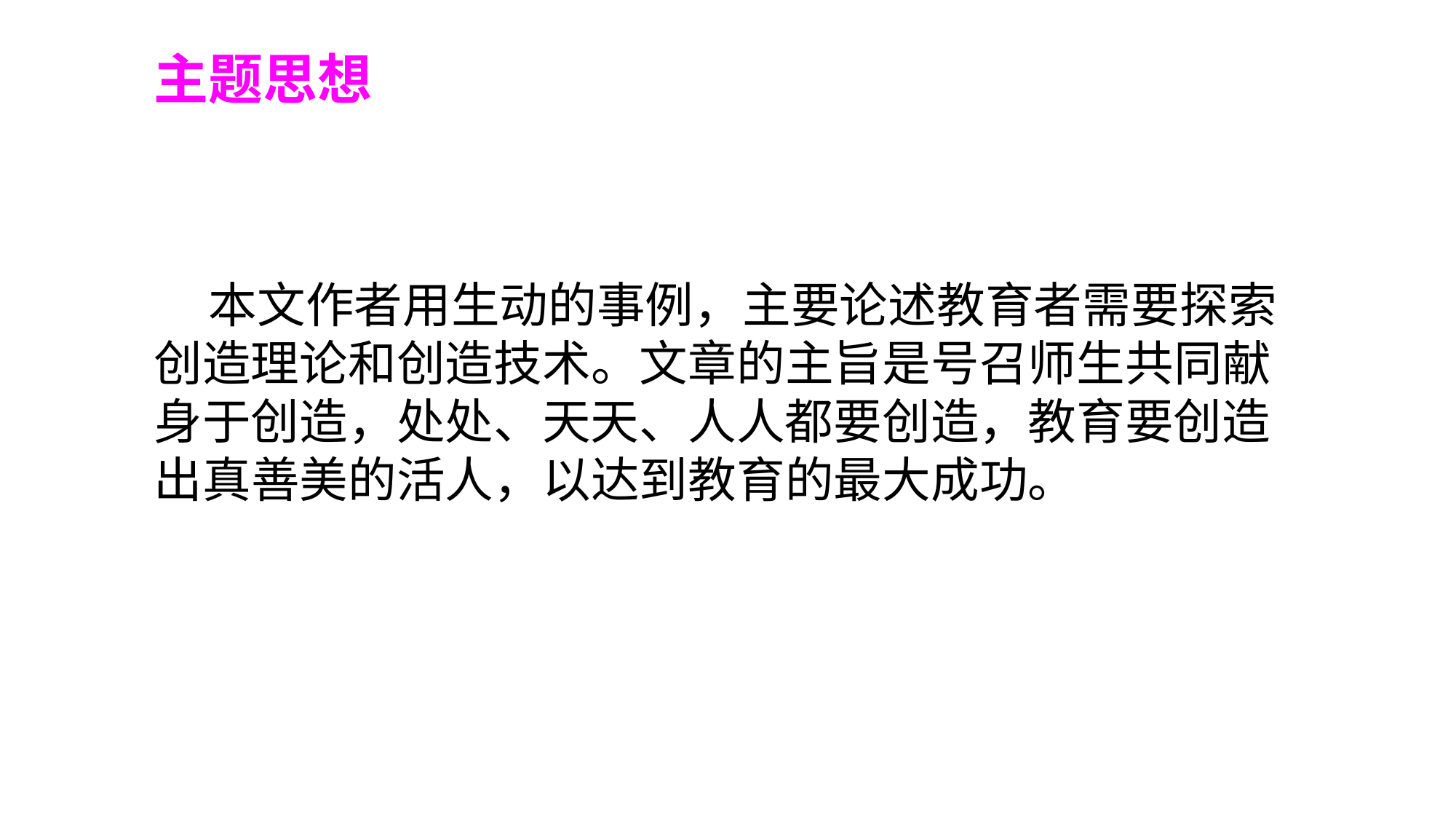

主题思想
本文作者用生动的事例，主要论述教育者需要探索创造理论和创造技术。文章的主旨是号召师生共同献身于创造，处处、天天、人人都要创造，教育要创造出真善美的活人，以达到教育的最大成功。